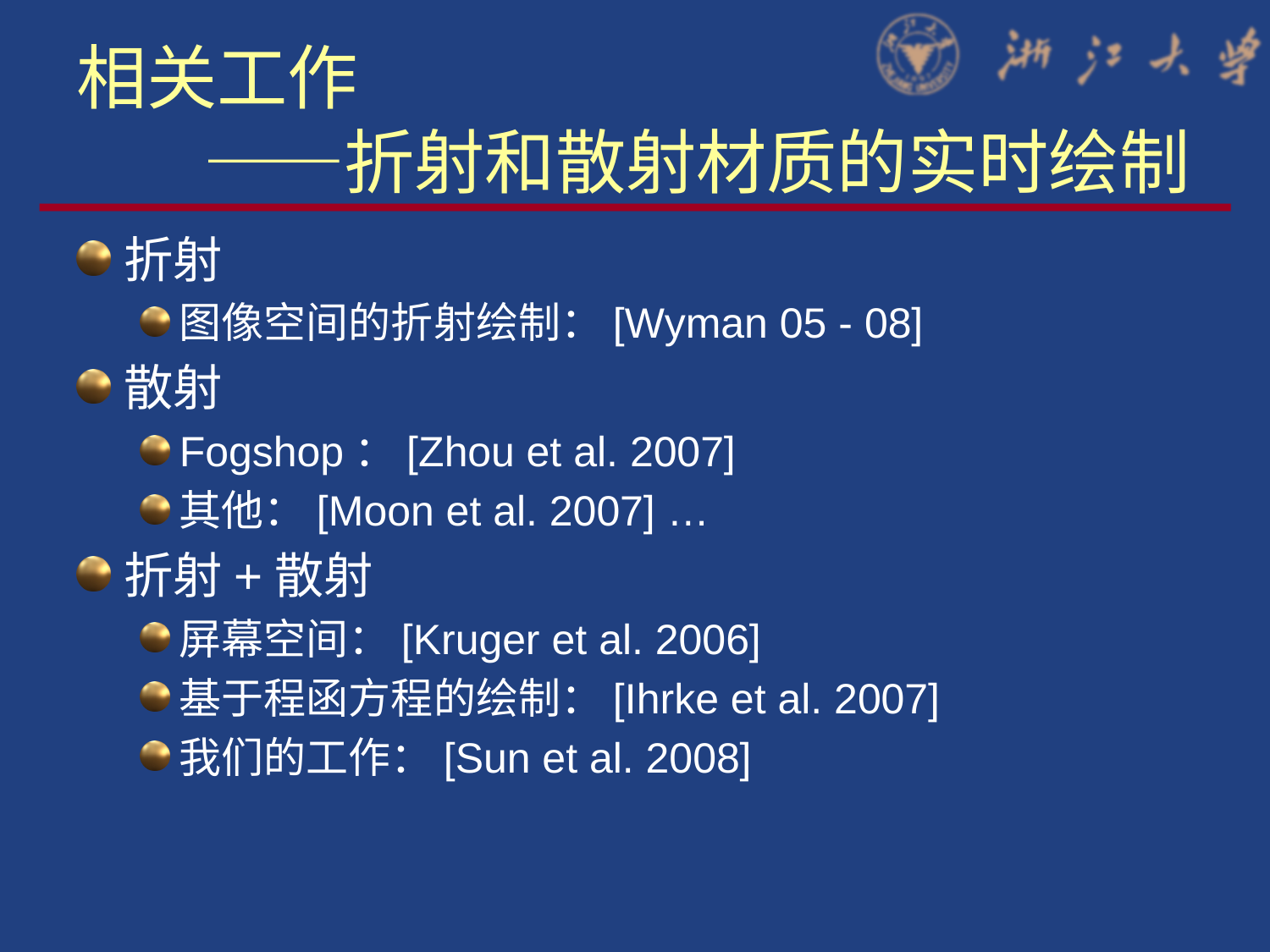

# 相关工作 ——折射和散射材质的实时绘制
折射
图像空间的折射绘制：[Wyman 05 - 08]
散射
Fogshop：[Zhou et al. 2007]
其他：[Moon et al. 2007] …
折射+散射
屏幕空间：[Kruger et al. 2006]
基于程函方程的绘制：[Ihrke et al. 2007]
我们的工作：[Sun et al. 2008]